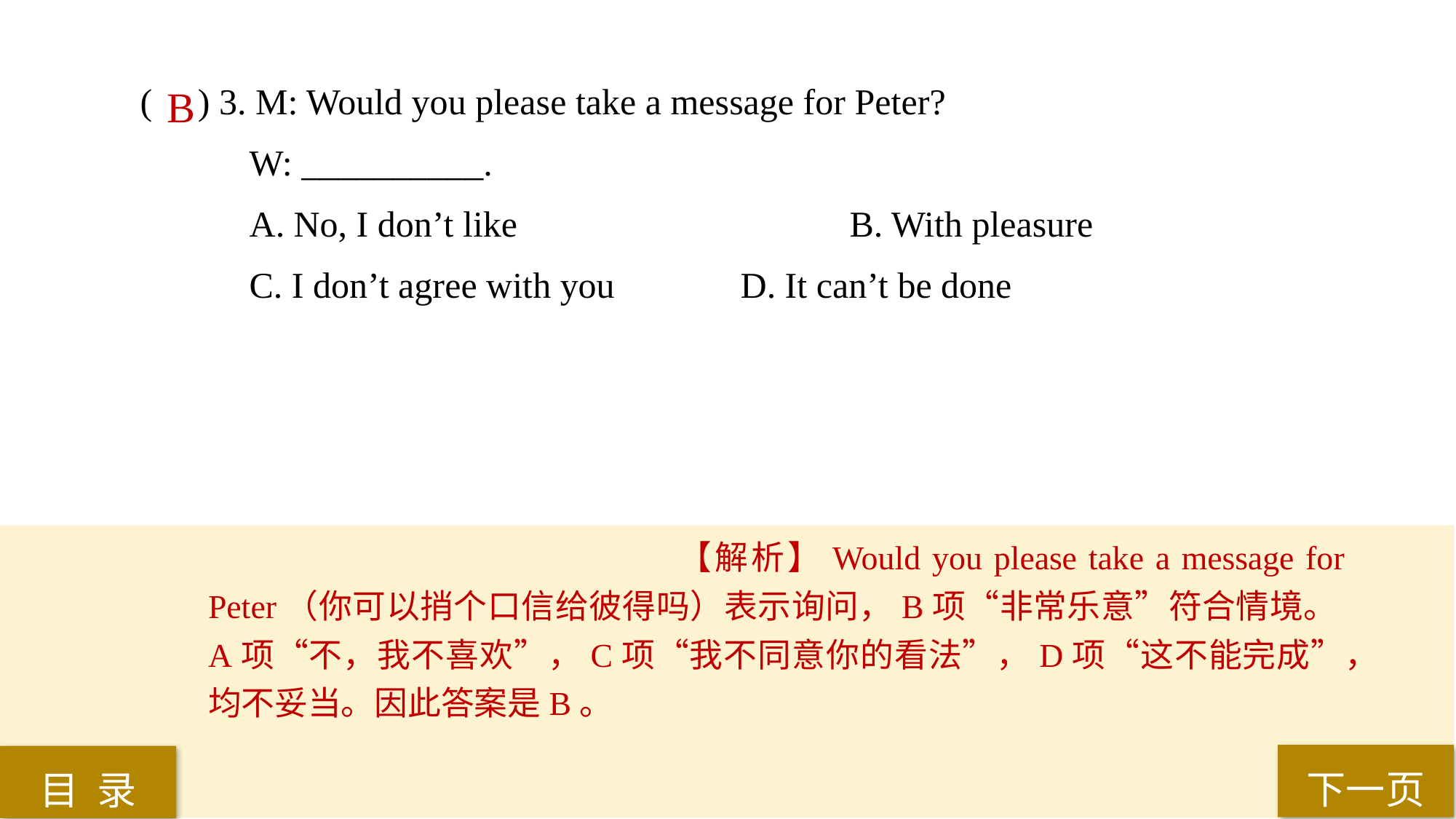

(     ) 3. M: Would you please take a message for Peter?
W: __________.
A. No, I don’t like 			B. With pleasure
C. I don’t agree with you 		D. It can’t be done
 B
【解析】Would you please take a message for Peter（你可以捎个口信给彼得吗）表示询问，B项“非常乐意”符合情境。A项“不，我不喜欢”，C项“我不同意你的看法”，D项“这不能完成”，均不妥当。因此答案是B。